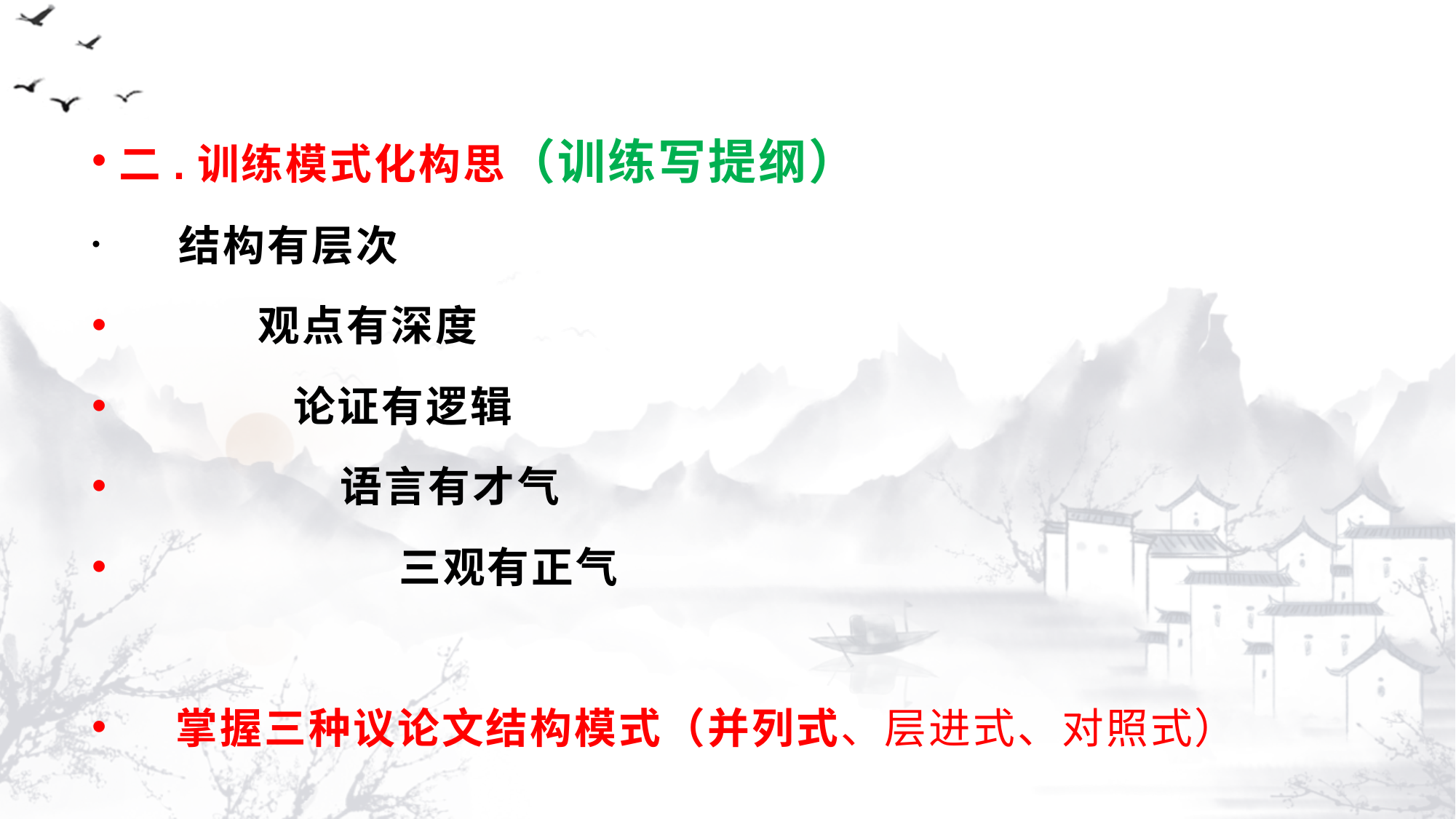

#
二.训练模式化构思（训练写提纲）
       结构有层次
           观点有深度
              论证有逻辑
                  语言有才气
                       三观有正气

    掌握三种议论文结构模式（并列式、层进式、对照式）